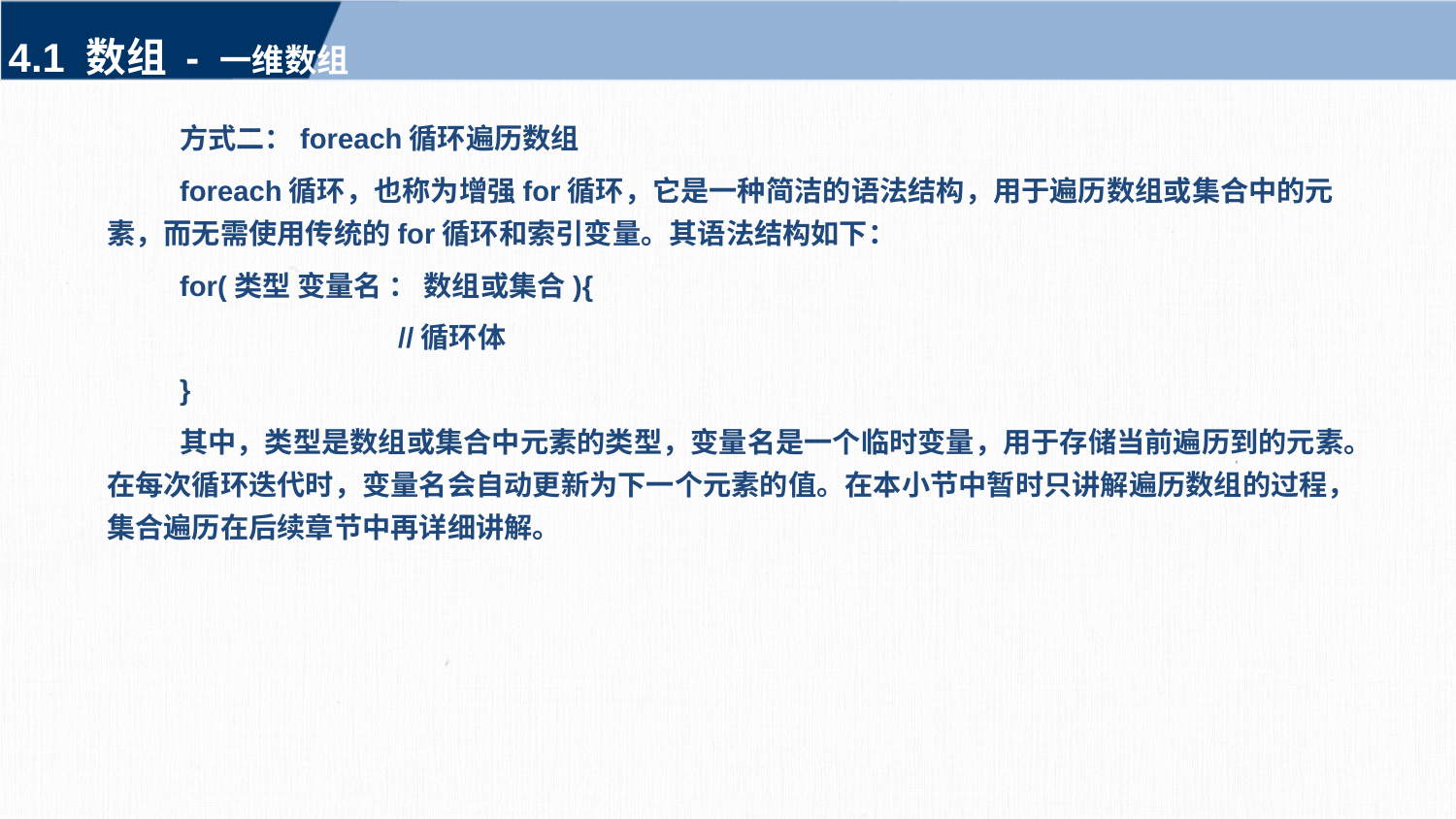

4.1 数组 - 一维数组

方式二：foreach循环遍历数组
foreach循环，也称为增强for循环，它是一种简洁的语法结构，用于遍历数组或集合中的元素，而无需使用传统的for循环和索引变量。其语法结构如下：
for(类型 变量名 ： 数组或集合){
		//循环体
}
其中，类型是数组或集合中元素的类型，变量名是一个临时变量，用于存储当前遍历到的元素。在每次循环迭代时，变量名会自动更新为下一个元素的值。在本小节中暂时只讲解遍历数组的过程，集合遍历在后续章节中再详细讲解。